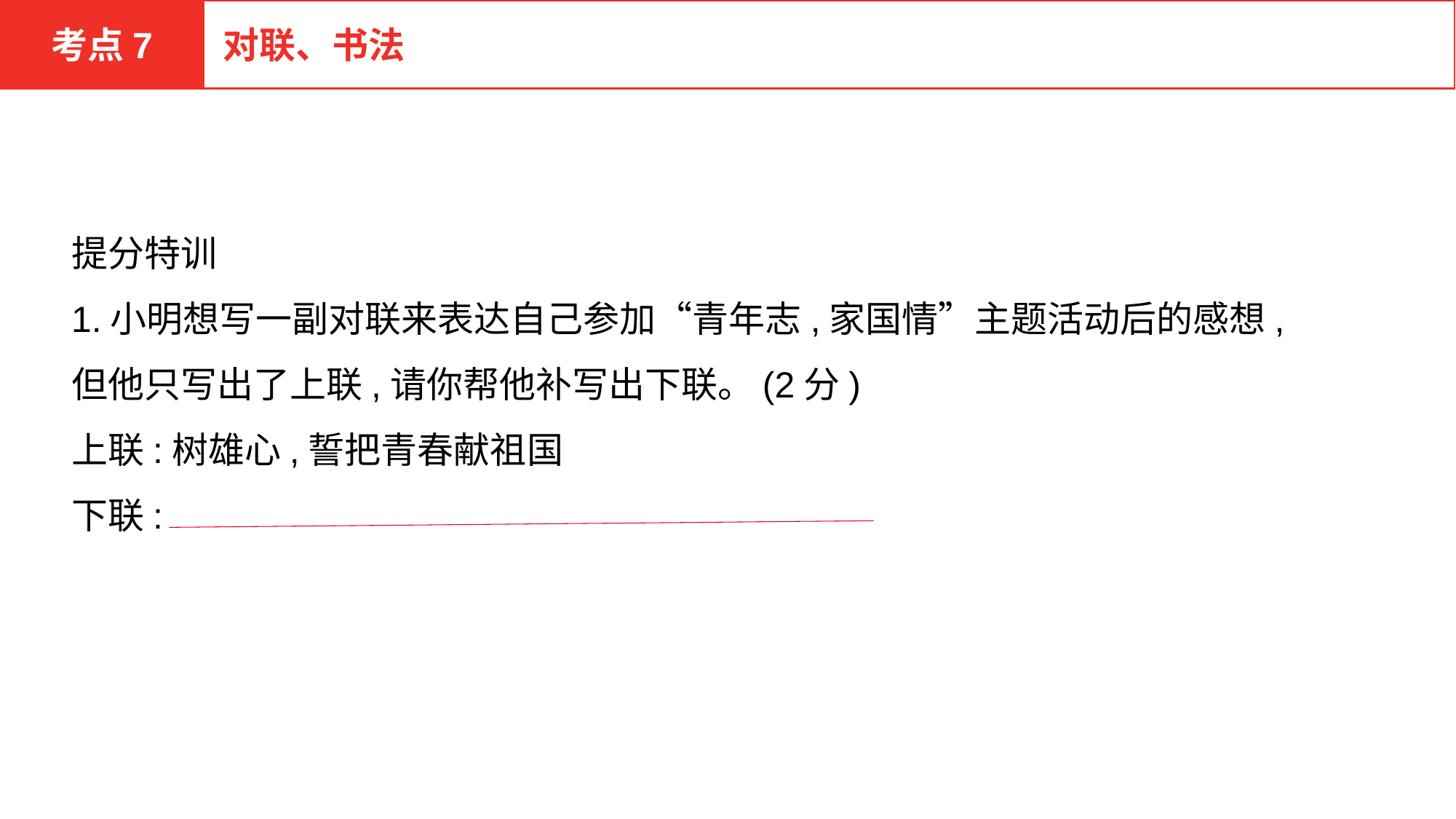

考点7
对联、书法
提分特训
1.小明想写一副对联来表达自己参加“青年志,家国情”主题活动后的感想,但他只写出了上联,请你帮他补写出下联。(2分)
上联:树雄心,誓把青春献祖国
下联: